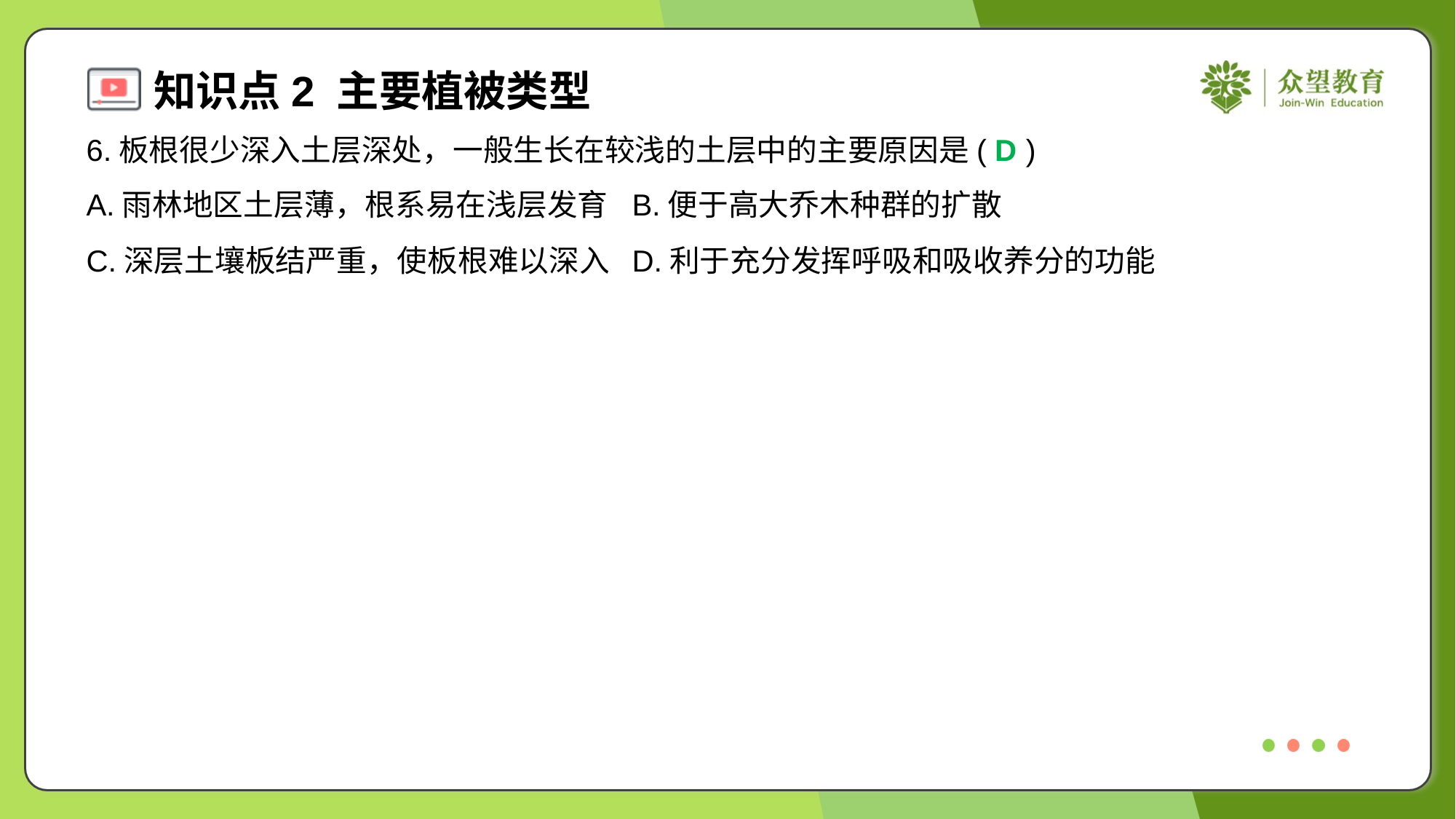

6.板根很少深入土层深处，一般生长在较浅的土层中的主要原因是(     )
D
A.雨林地区土层薄，根系易在浅层发育	B.便于高大乔木种群的扩散
C.深层土壤板结严重，使板根难以深入	D.利于充分发挥呼吸和吸收养分的功能